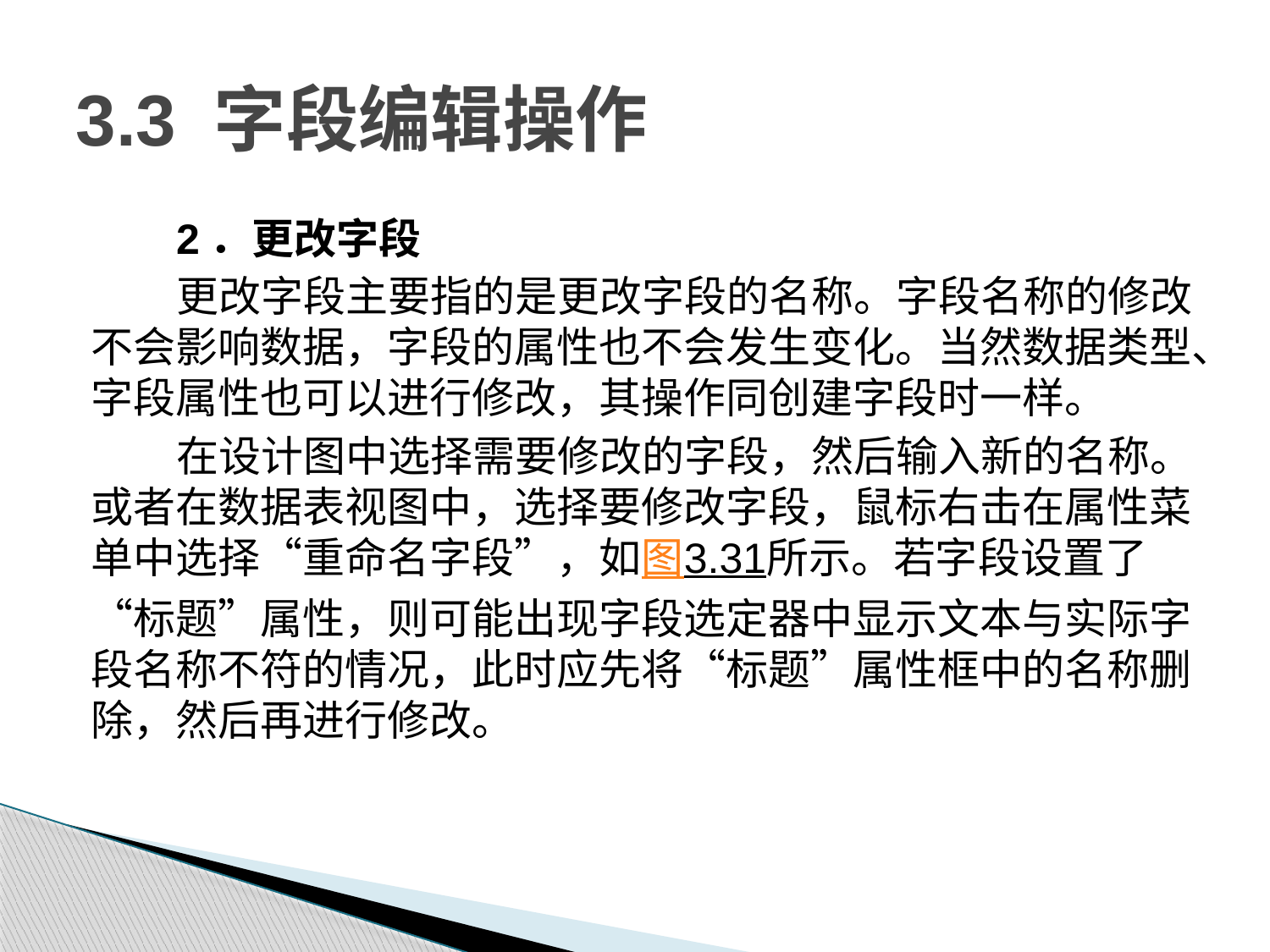

# 3.3 字段编辑操作
2．更改字段
更改字段主要指的是更改字段的名称。字段名称的修改不会影响数据，字段的属性也不会发生变化。当然数据类型、字段属性也可以进行修改，其操作同创建字段时一样。
在设计图中选择需要修改的字段，然后输入新的名称。或者在数据表视图中，选择要修改字段，鼠标右击在属性菜单中选择“重命名字段”，如图3.31所示。若字段设置了“标题”属性，则可能出现字段选定器中显示文本与实际字段名称不符的情况，此时应先将“标题”属性框中的名称删除，然后再进行修改。